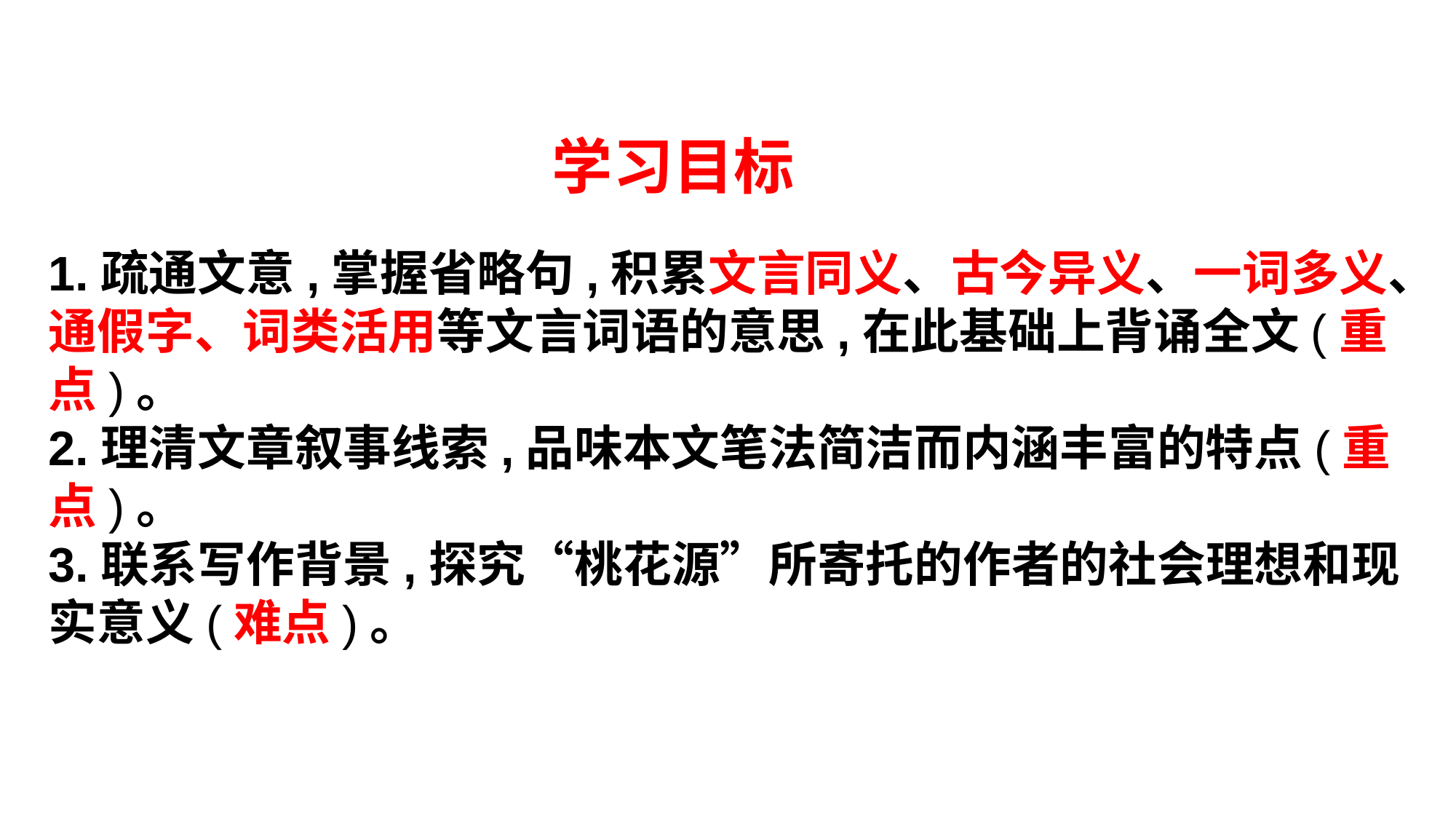

学习目标
1.疏通文意,掌握省略句,积累文言同义、古今异义、一词多义、通假字、词类活用等文言词语的意思,在此基础上背诵全文(重点)。
2.理清文章叙事线索,品味本文笔法简洁而内涵丰富的特点(重点)。
3.联系写作背景,探究“桃花源”所寄托的作者的社会理想和现实意义(难点)。